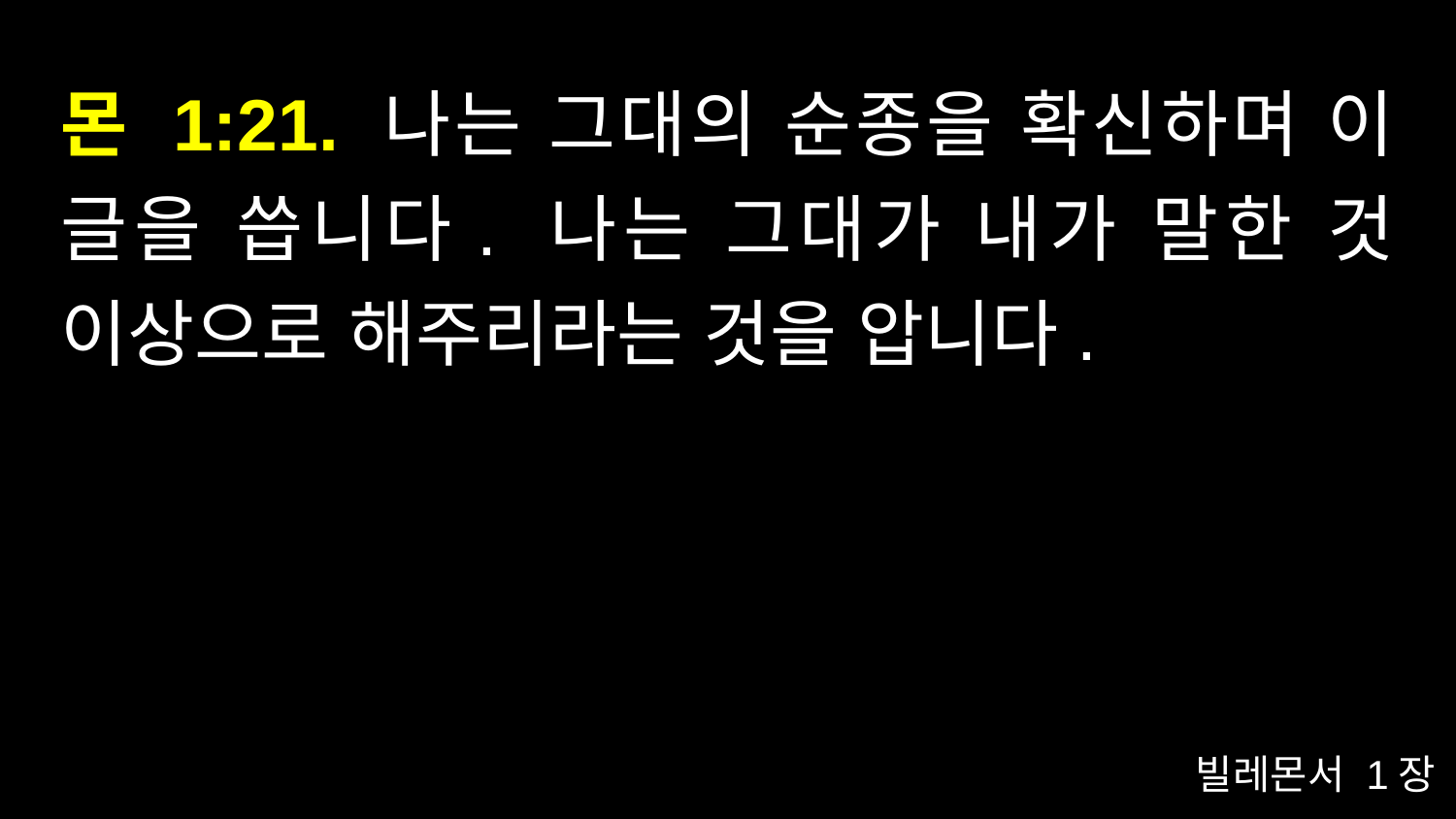

# 몬 1:21. 나는 그대의 순종을 확신하며 이 글을 씁니다. 나는 그대가 내가 말한 것 이상으로 해주리라는 것을 압니다.
빌레몬서 1장